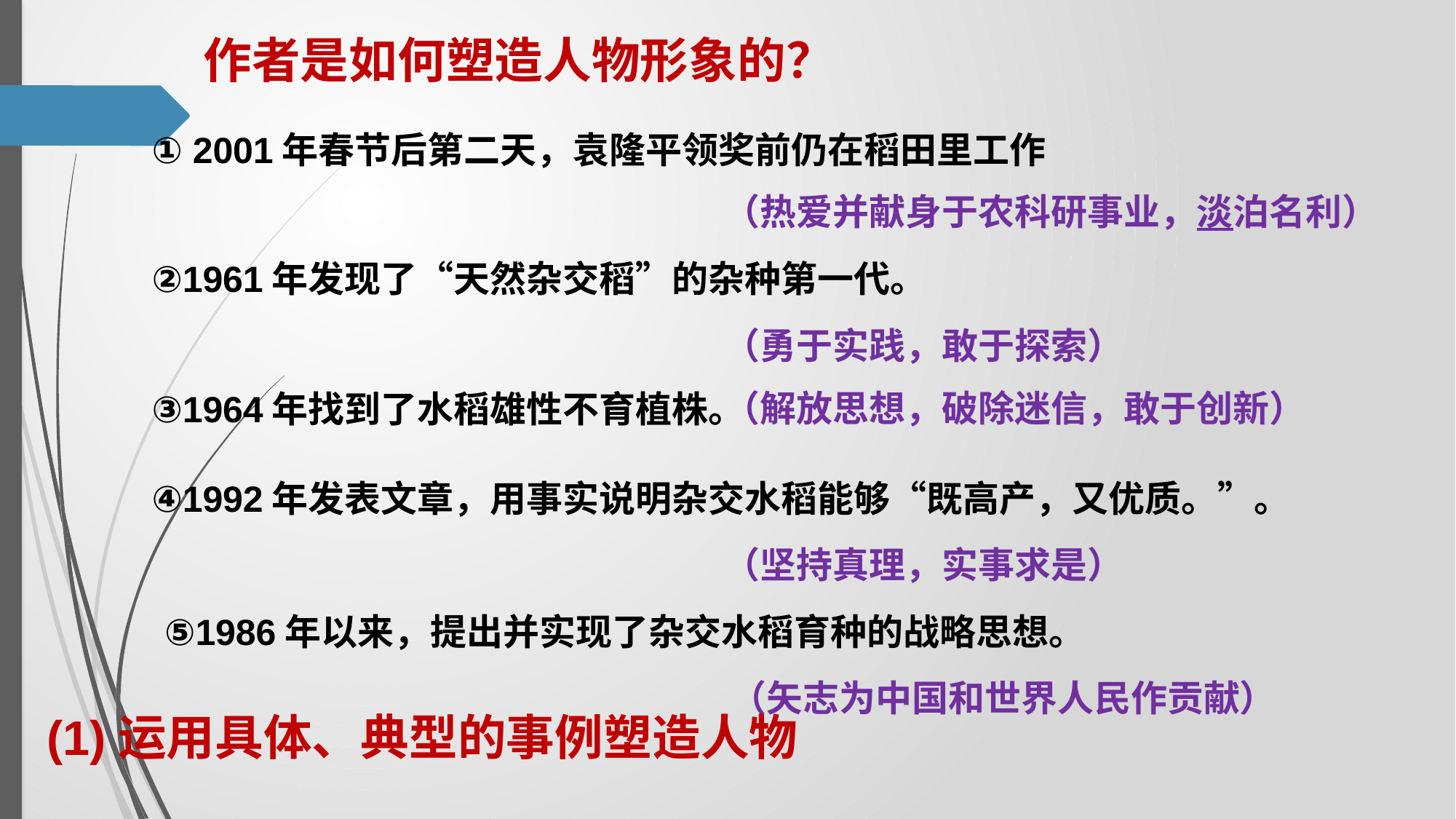

作者是如何塑造人物形象的？
① 2001年春节后第二天，袁隆平领奖前仍在稻田里工作
（热爱并献身于农科研事业，淡泊名利）
②1961年发现了“天然杂交稻”的杂种第一代。
（勇于实践，敢于探索）
（解放思想，破除迷信，敢于创新）
③1964年找到了水稻雄性不育植株。
④1992年发表文章，用事实说明杂交水稻能够“既高产，又优质。”。
（坚持真理，实事求是）
⑤1986年以来，提出并实现了杂交水稻育种的战略思想。
（矢志为中国和世界人民作贡献）
(1)运用具体、典型的事例塑造人物